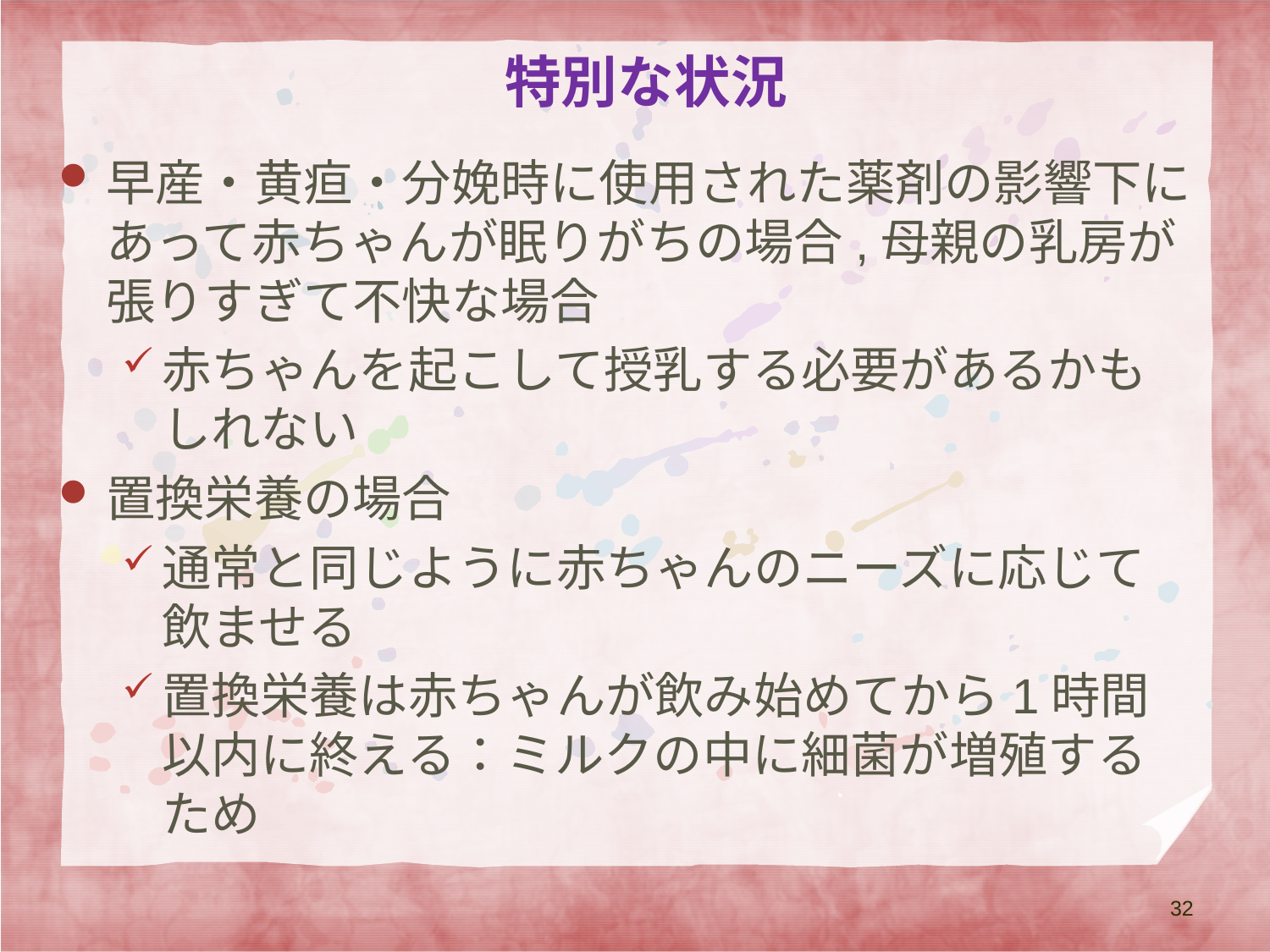

# 特別な状況
早産・黄疸・分娩時に使用された薬剤の影響下にあって赤ちゃんが眠りがちの場合,母親の乳房が張りすぎて不快な場合
赤ちゃんを起こして授乳する必要があるかもしれない
置換栄養の場合
通常と同じように赤ちゃんのニーズに応じて飲ませる
置換栄養は赤ちゃんが飲み始めてから1時間以内に終える：ミルクの中に細菌が増殖するため
32